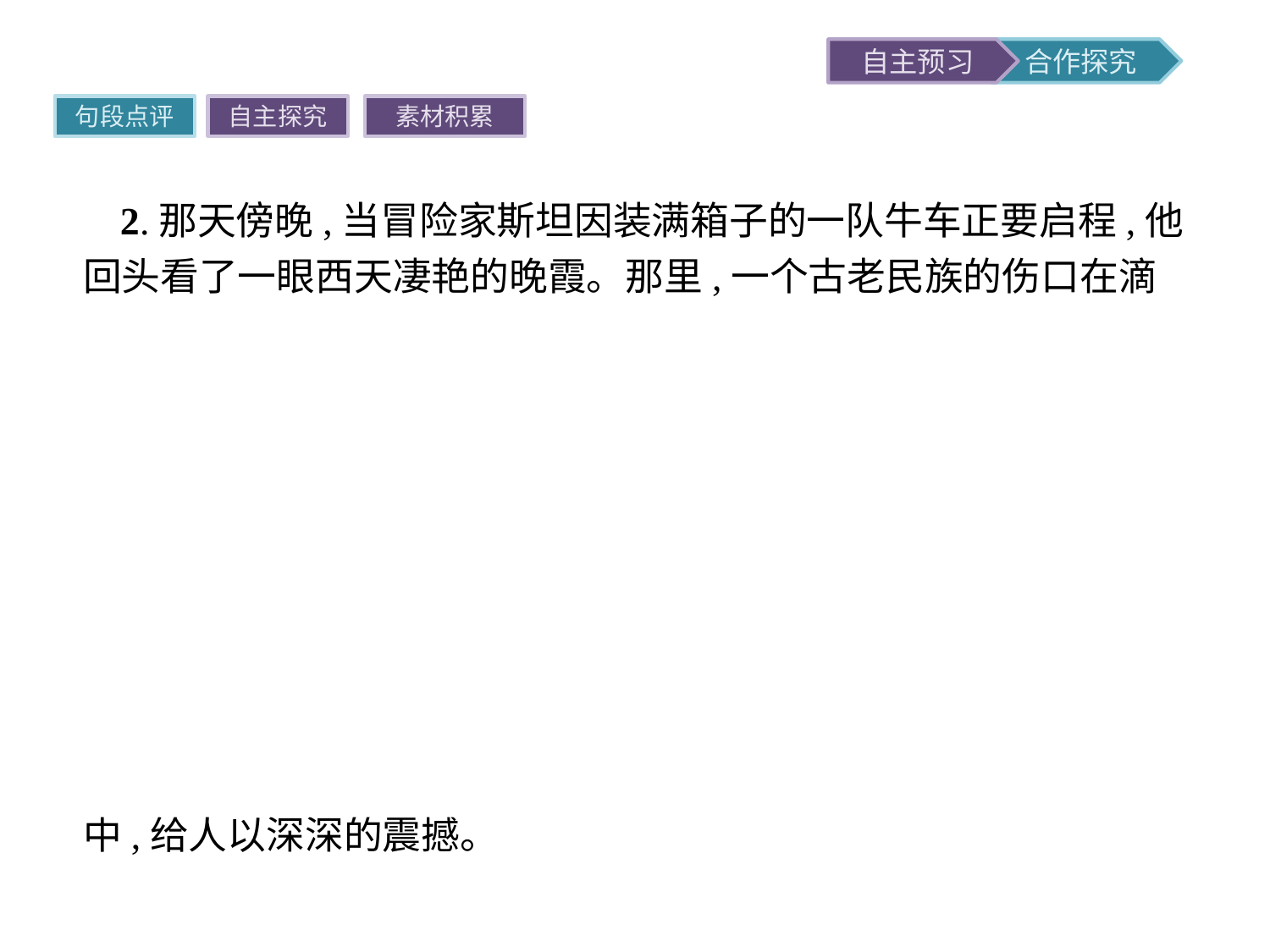

句段点评
自主探究
素材积累
2.那天傍晚,当冒险家斯坦因装满箱子的一队牛车正要启程,他回头看了一眼西天凄艳的晚霞。那里,一个古老民族的伤口在滴血。
点评短短的几十个字,作者满怀着沉郁和无奈回顾那不堪回首的一幕:敦煌文物一批一批被“文明”的强盗掠走,流失异国难以回归。作者想象当年的情景,在读者眼前展开了一幅凄美的画面:广袤的天空,鲜红的晚霞,渐行渐远的牛车。这一队牛车就像一把利剑在中华民族的胸口上慢慢撕开了一道深深的伤口,让读者感到了一种锥心的痛苦。这对于中华民族来说是难以愈合的精神创伤——作者用“伤口在滴血”五个字揭示了这一比喻的含义。诗性的语言,生动的描述,复原了历史陈迹,使人读起来如置身其中,给人以深深的震撼。